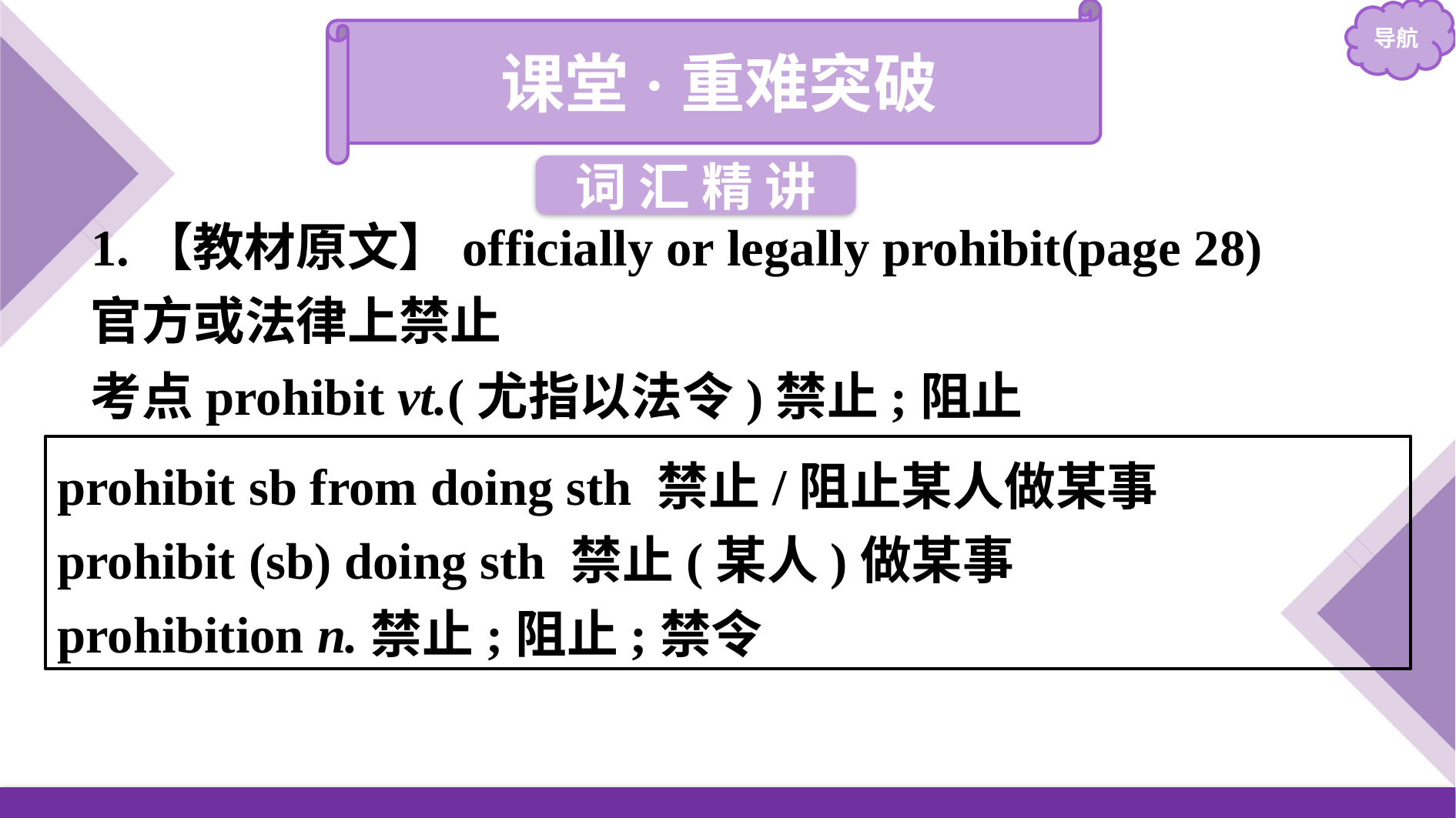

课堂·重难突破
词 汇 精 讲
1.【教材原文】officially or legally prohibit(page 28)
官方或法律上禁止
考点prohibit vt.(尤指以法令)禁止;阻止
prohibit sb from doing sth 禁止/阻止某人做某事
prohibit (sb) doing sth 禁止(某人)做某事
prohibition n.禁止;阻止;禁令